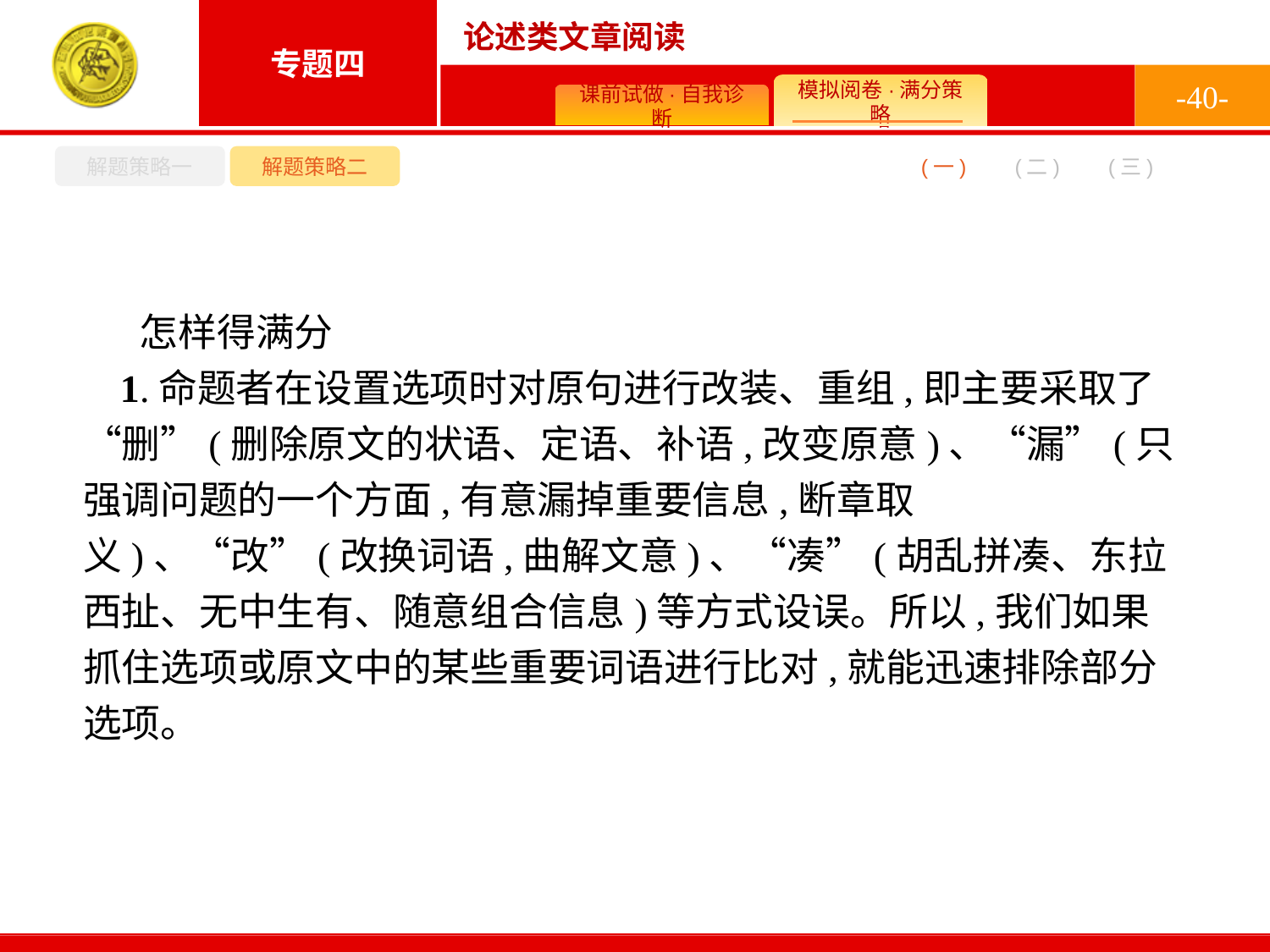

-40-
解题策略一
解题策略二
(二)
(一)
(三)
怎样得满分
1.命题者在设置选项时对原句进行改装、重组,即主要采取了“删”(删除原文的状语、定语、补语,改变原意)、“漏”(只强调问题的一个方面,有意漏掉重要信息,断章取义)、“改”(改换词语,曲解文意)、“凑”(胡乱拼凑、东拉西扯、无中生有、随意组合信息)等方式设误。所以,我们如果抓住选项或原文中的某些重要词语进行比对,就能迅速排除部分选项。